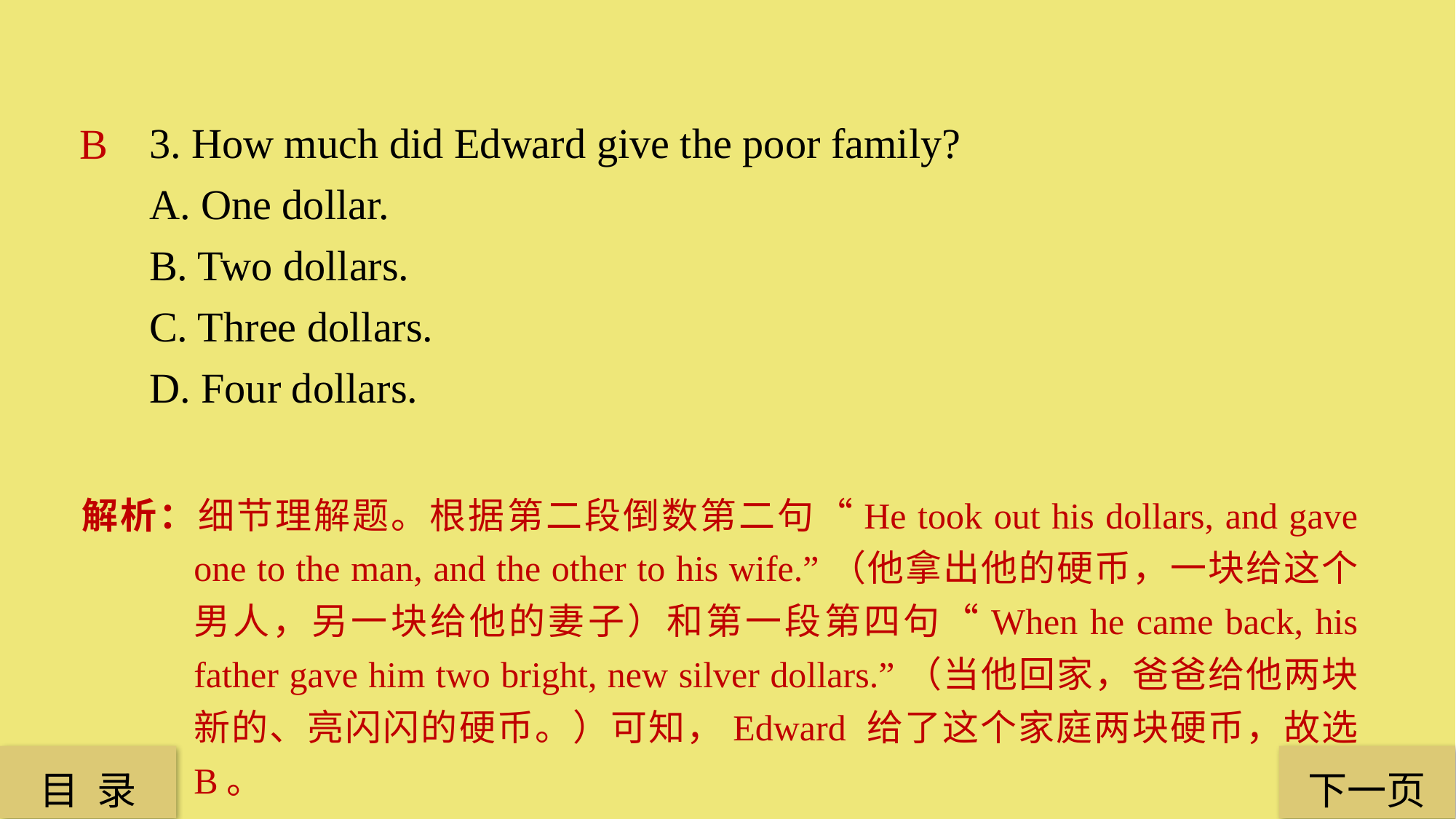

3. How much did Edward give the poor family?
A. One dollar.
B. Two dollars.
C. Three dollars.
D. Four dollars.
B
解析：细节理解题。根据第二段倒数第二句“He took out his dollars, and gave one to the man, and the other to his wife.”（他拿出他的硬币，一块给这个男人，另一块给他的妻子）和第一段第四句“When he came back, his father gave him two bright, new silver dollars.”（当他回家，爸爸给他两块新的、亮闪闪的硬币。）可知，Edward 给了这个家庭两块硬币，故选 B。